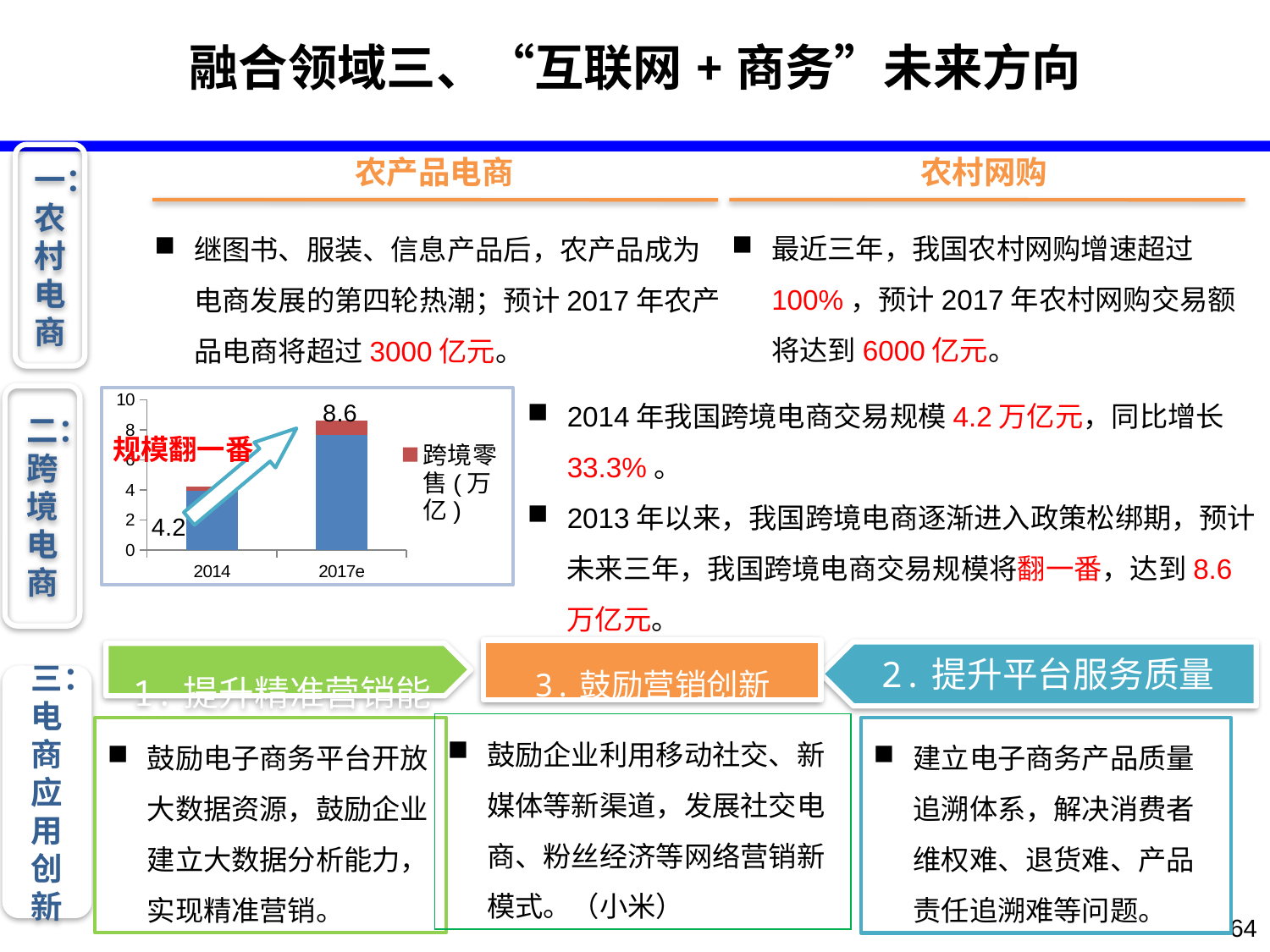

融合领域三、“互联网+商务”未来方向
一：农村电商
农产品电商
农村网购
最近三年，我国农村网购增速超过100%，预计2017年农村网购交易额将达到6000亿元。
继图书、服装、信息产品后，农产品成为电商发展的第四轮热潮；预计2017年农产品电商将超过3000亿元。
2014年我国跨境电商交易规模4.2万亿元，同比增长33.3%。
2013年以来，我国跨境电商逐渐进入政策松绑期，预计未来三年，我国跨境电商交易规模将翻一番，达到8.6万亿元。
二：跨境电商

### Chart

| Category | 跨境贸易(万亿) | 跨境零售(万亿) |
|---|---|---|
| 2014 | 3.9270000000000005 | 0.273 |
| 2017e | 7.667958374999964 | 0.9213749999999985 |
规模翻一番
4.2
3.鼓励营销创新

1.提升精准营销能力
2.提升平台服务质量
三：电商应用创新
鼓励企业利用移动社交、新媒体等新渠道，发展社交电商、粉丝经济等网络营销新模式。（小米）
鼓励电子商务平台开放大数据资源，鼓励企业建立大数据分析能力，实现精准营销。
建立电子商务产品质量追溯体系，解决消费者维权难、退货难、产品责任追溯难等问题。
64